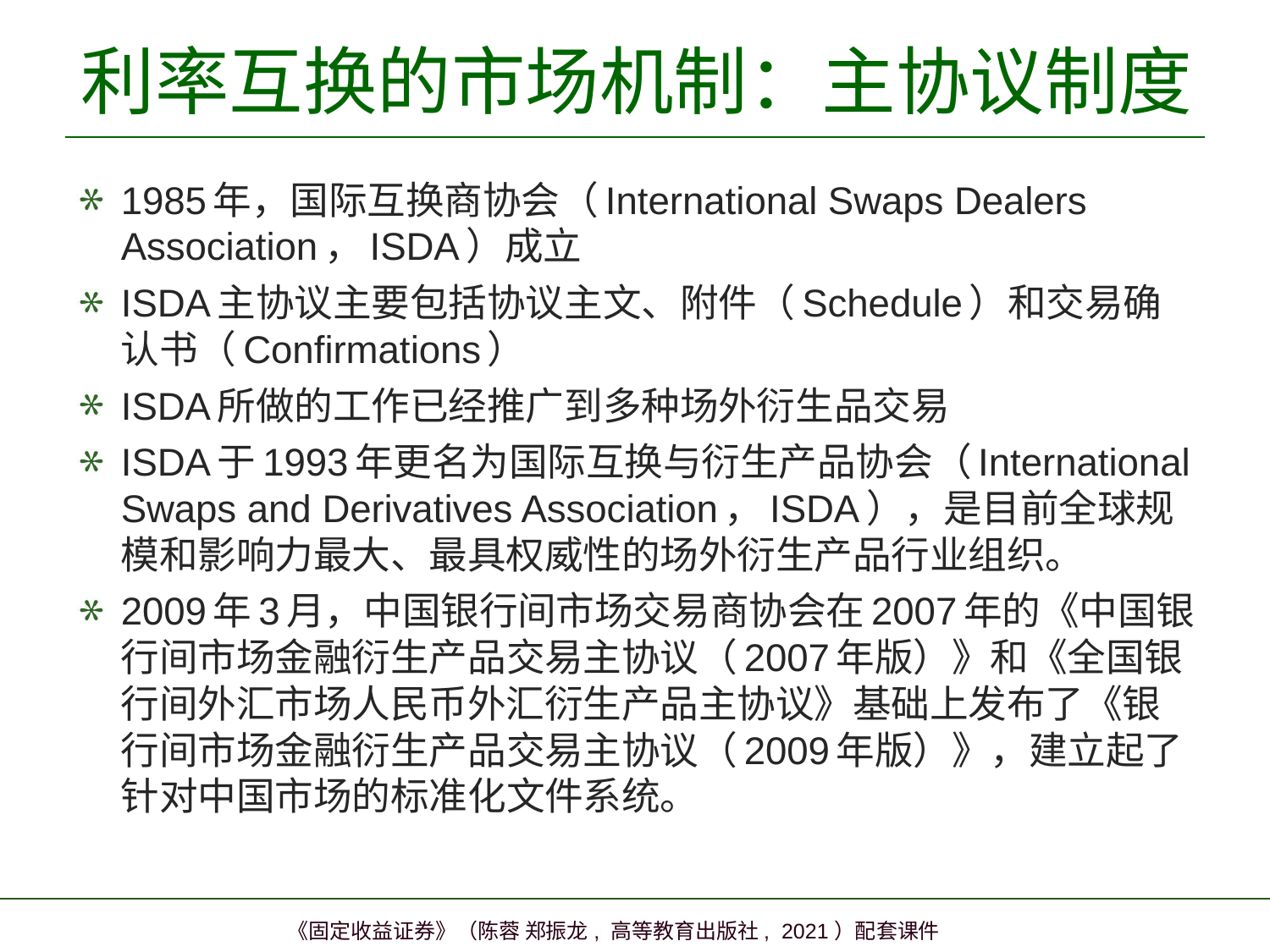

# 利率互换的市场机制：主协议制度
1985年，国际互换商协会（International Swaps Dealers Association，ISDA）成立
ISDA主协议主要包括协议主文、附件（Schedule）和交易确认书（Confirmations）
ISDA所做的工作已经推广到多种场外衍生品交易
ISDA于1993年更名为国际互换与衍生产品协会（International Swaps and Derivatives Association，ISDA），是目前全球规模和影响力最大、最具权威性的场外衍生产品行业组织。
2009年3月，中国银行间市场交易商协会在2007年的《中国银行间市场金融衍生产品交易主协议（2007年版）》和《全国银行间外汇市场人民币外汇衍生产品主协议》基础上发布了《银行间市场金融衍生产品交易主协议（2009年版）》，建立起了针对中国市场的标准化文件系统。

13